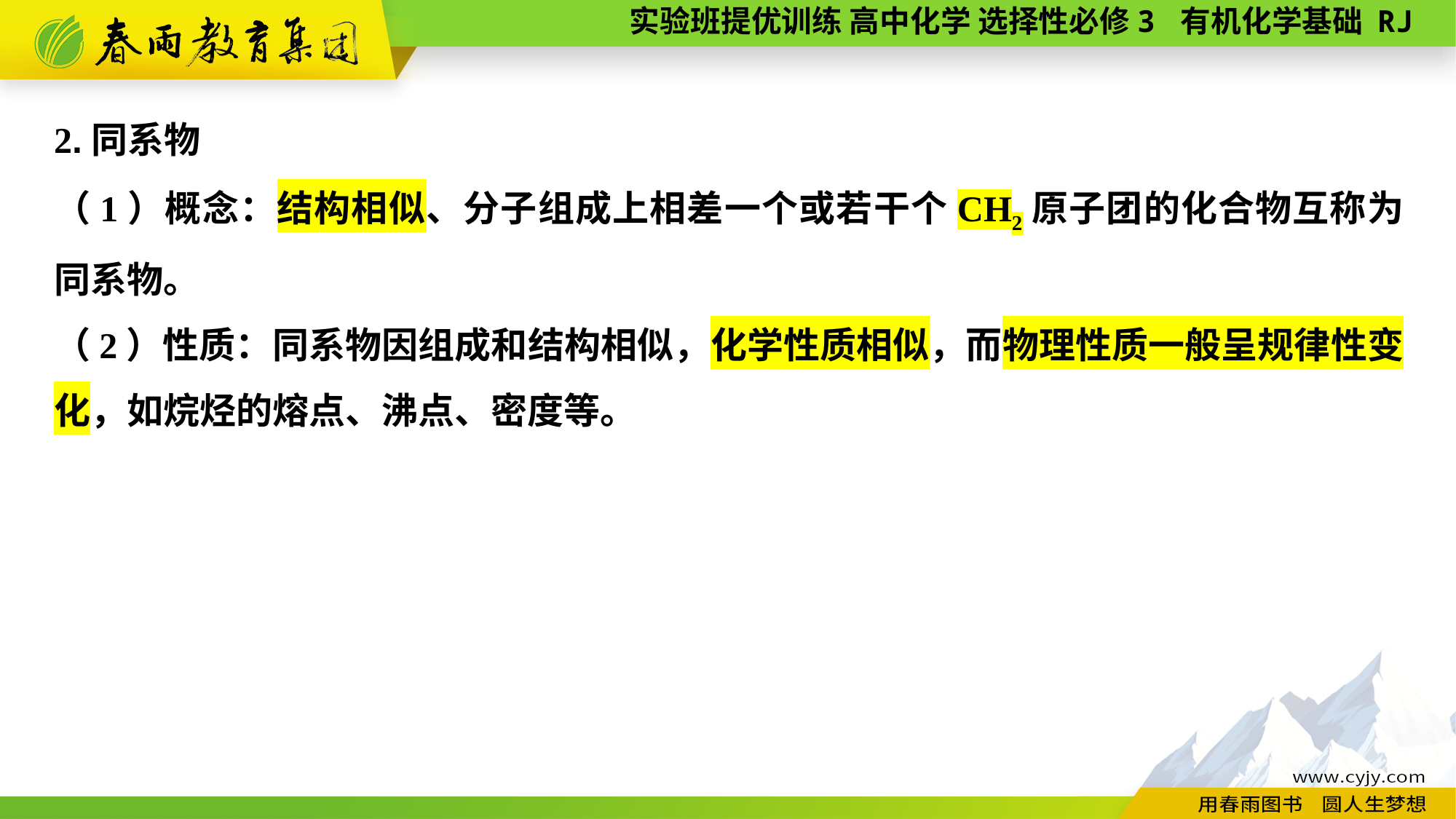

2.同系物
（1）概念：结构相似、分子组成上相差一个或若干个CH2原子团的化合物互称为同系物。
（2）性质：同系物因组成和结构相似，化学性质相似，而物理性质一般呈规律性变化，如烷烃的熔点、沸点、密度等。